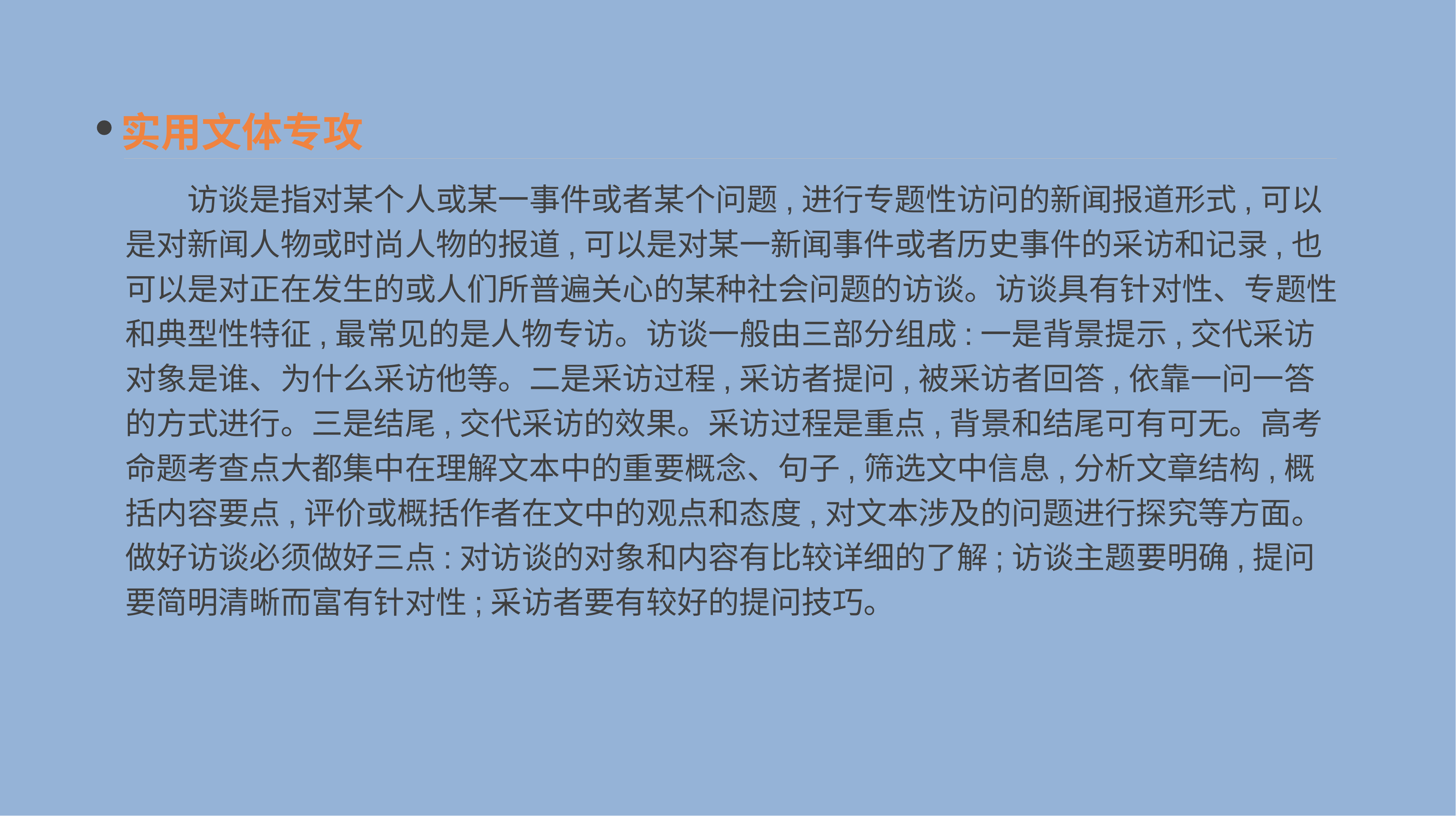

实用文体专攻

　　访谈是指对某个人或某一事件或者某个问题,进行专题性访问的新闻报道形式,可以是对新闻人物或时尚人物的报道,可以是对某一新闻事件或者历史事件的采访和记录,也可以是对正在发生的或人们所普遍关心的某种社会问题的访谈。访谈具有针对性、专题性和典型性特征,最常见的是人物专访。访谈一般由三部分组成:一是背景提示,交代采访对象是谁、为什么采访他等。二是采访过程,采访者提问,被采访者回答,依靠一问一答的方式进行。三是结尾,交代采访的效果。采访过程是重点,背景和结尾可有可无。高考命题考查点大都集中在理解文本中的重要概念、句子,筛选文中信息,分析文章结构,概括内容要点,评价或概括作者在文中的观点和态度,对文本涉及的问题进行探究等方面。
做好访谈必须做好三点:对访谈的对象和内容有比较详细的了解;访谈主题要明确,提问要简明清晰而富有针对性;采访者要有较好的提问技巧。